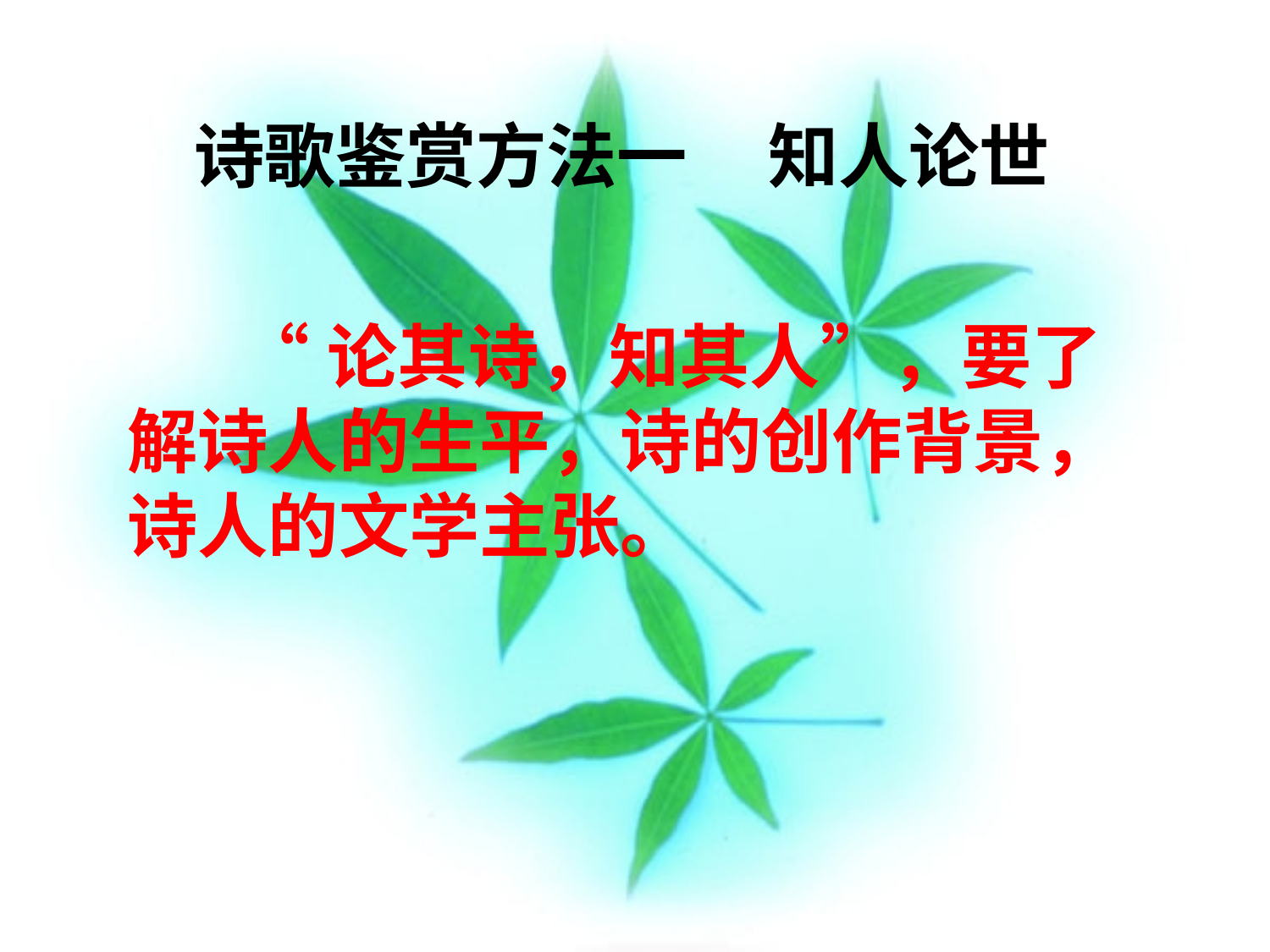

诗歌鉴赏方法一     知人论世
       “论其诗，知其人”，要了解诗人的生平，诗的创作背景，诗人的文学主张。